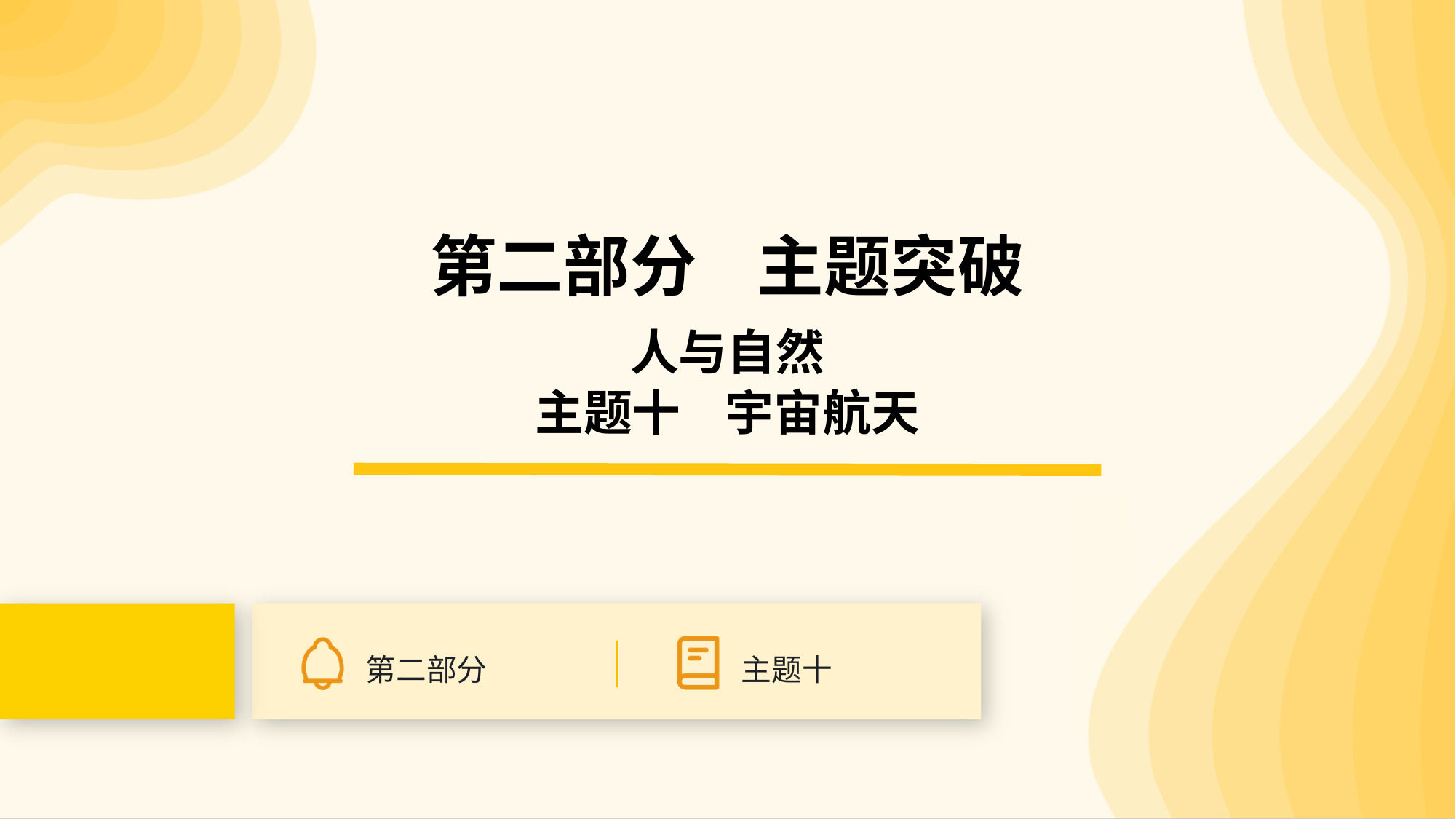

第二部分    主题突破
人与自然
主题十    宇宙航天

第二部分
主题十